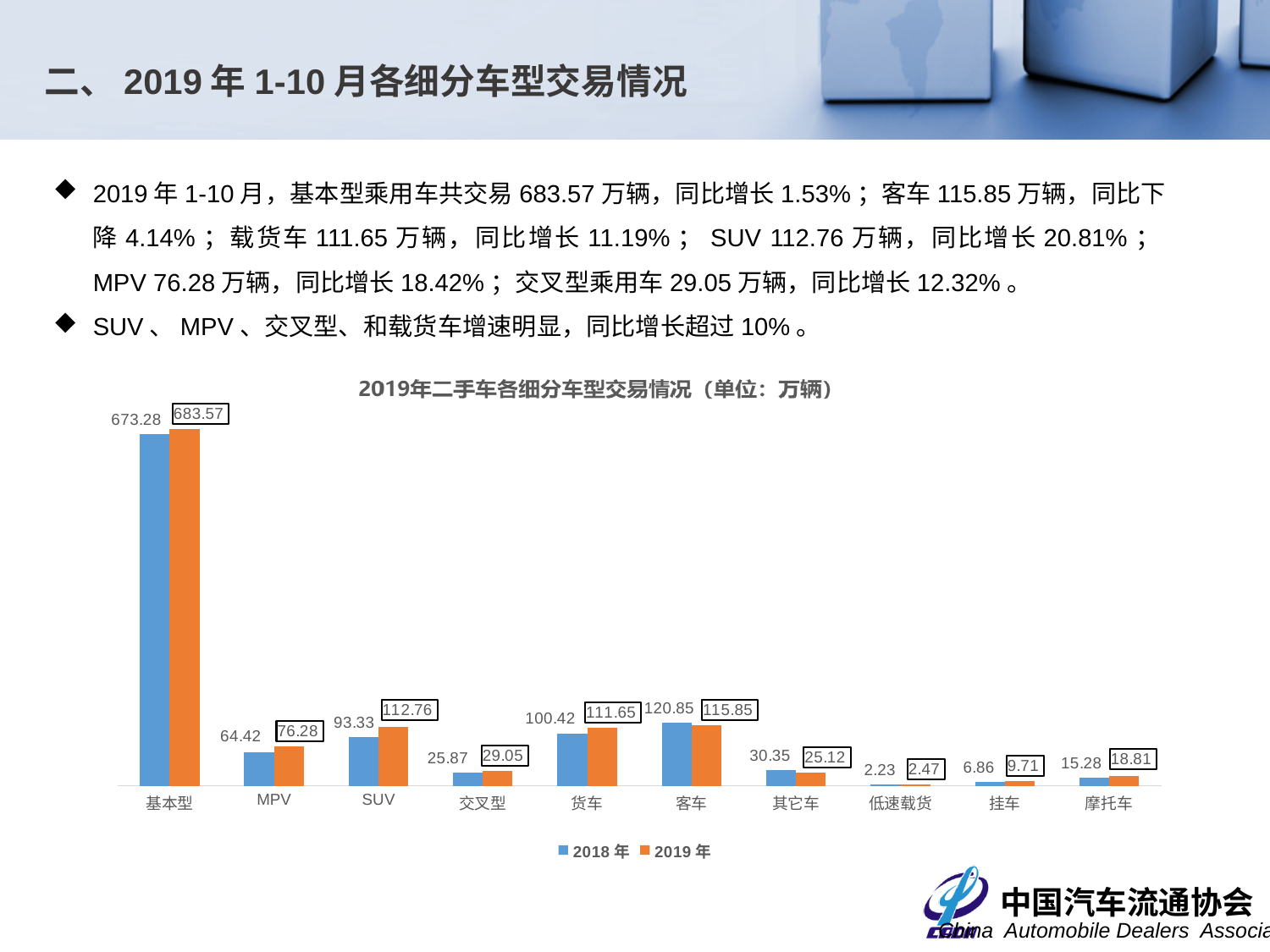

二、2019年1-10月各细分车型交易情况
2019年1-10月，基本型乘用车共交易683.57万辆，同比增长1.53%；客车115.85万辆，同比下降4.14%；载货车111.65万辆，同比增长11.19%；SUV 112.76万辆，同比增长20.81%；MPV 76.28万辆，同比增长18.42%；交叉型乘用车29.05万辆，同比增长12.32%。
SUV、MPV、交叉型、和载货车增速明显，同比增长超过10%。

### Chart

| Category | 2018年 | 2019年 |
|---|---|---|
| 基本型 | 673.2846 | 683.5713 |
| MPV | 64.4192 | 76.2828 |
| SUV | 93.3347 | 112.758 |
| 交叉型 | 25.8679 | 29.0546 |
| 货车 | 100.4166 | 111.6519 |
| 客车 | 120.8506 | 115.8467 |
| 其它车 | 30.3545 | 25.1156 |
| 低速载货 | 2.2302 | 2.4692 |
| 挂车 | 6.8586 | 9.7068 |
| 摩托车 | 15.2791 | 18.8124 |